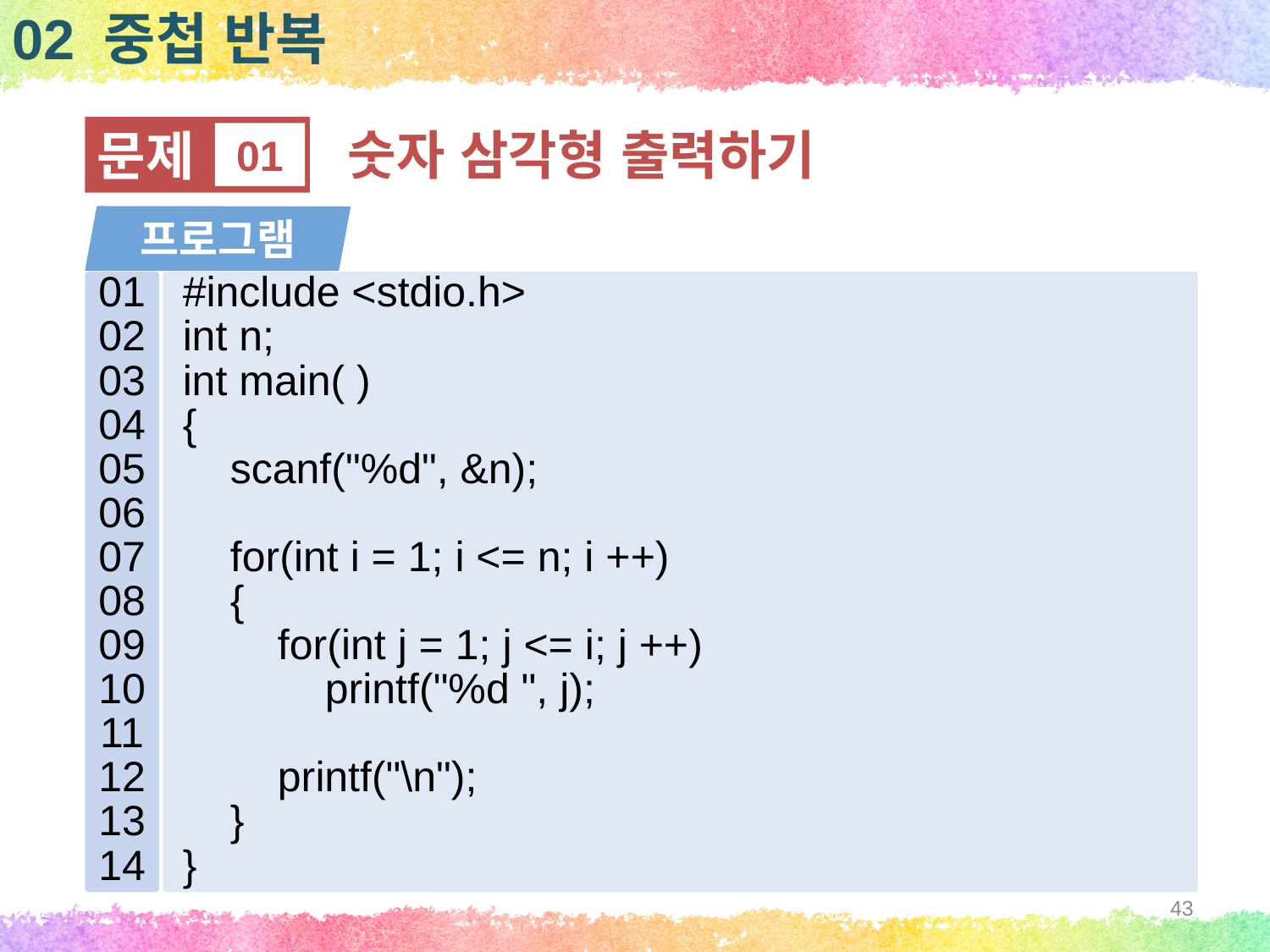

02 중첩 반복
문제
01
숫자 삼각형 출력하기
프로그램
01
02
03
04
05
06
07
08
09
10
11
12
13
14
#include <stdio.h>
int n;
int main( )
{
    scanf("%d", &n);

    for(int i = 1; i <= n; i ++)
    {
        for(int j = 1; j <= i; j ++)
            printf("%d ", j);

        printf("\n");
    }
}
43